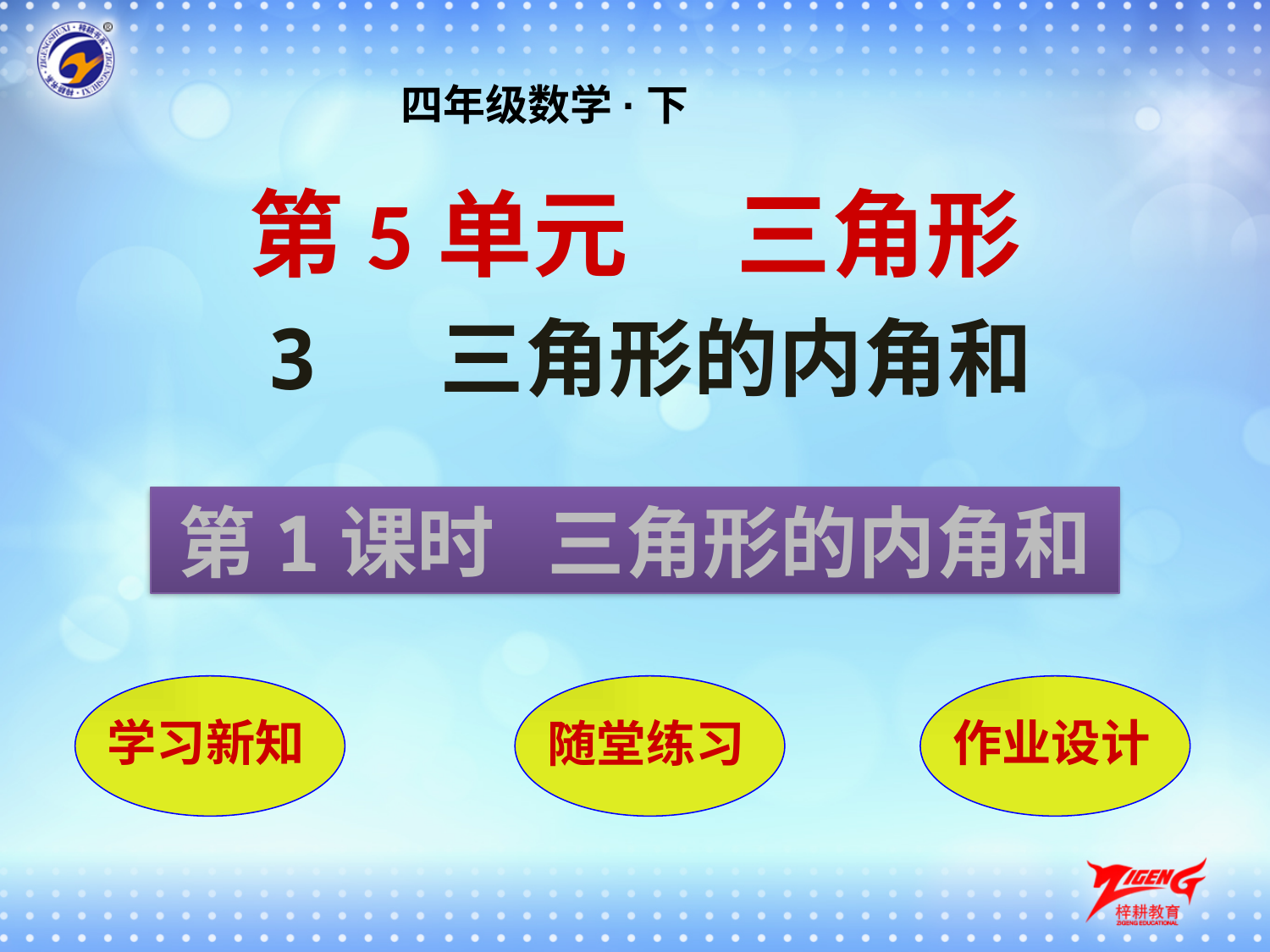

四年级数学·下
第5单元     三角形
3  三角形的内角和
第1课时   三角形的内角和

学习新知

随堂练习

作业设计